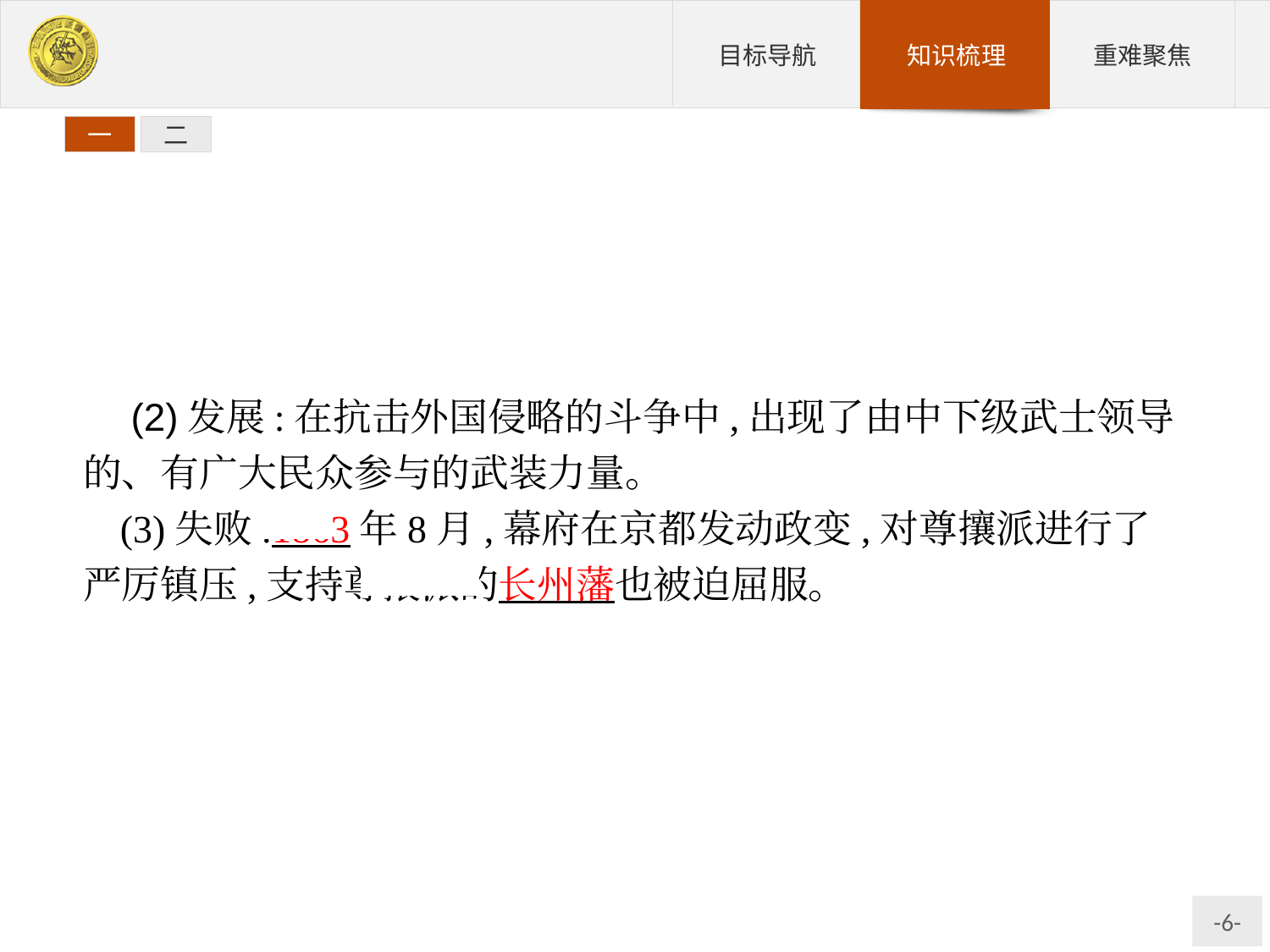

一
二
 (2)发展:在抗击外国侵略的斗争中,出现了由中下级武士领导的、有广大民众参与的武装力量。
(3)失败:1863年8月,幕府在京都发动政变,对尊攘派进行了严厉镇压,支持尊攘派的长州藩也被迫屈服。